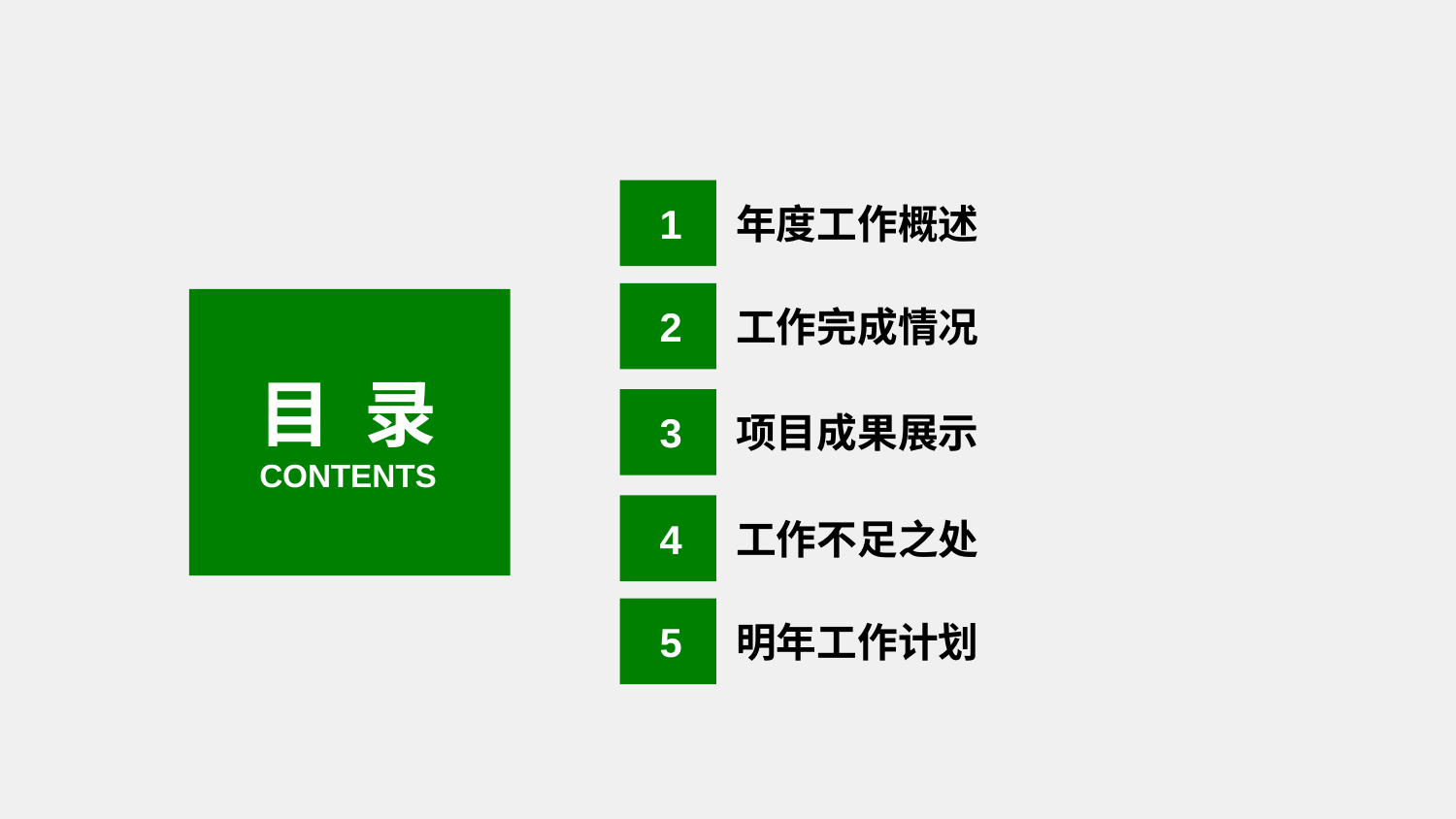

1
年度工作概述

2

目  录
CONTENTS
工作完成情况

3
项目成果展示

4
工作不足之处

5
明年工作计划